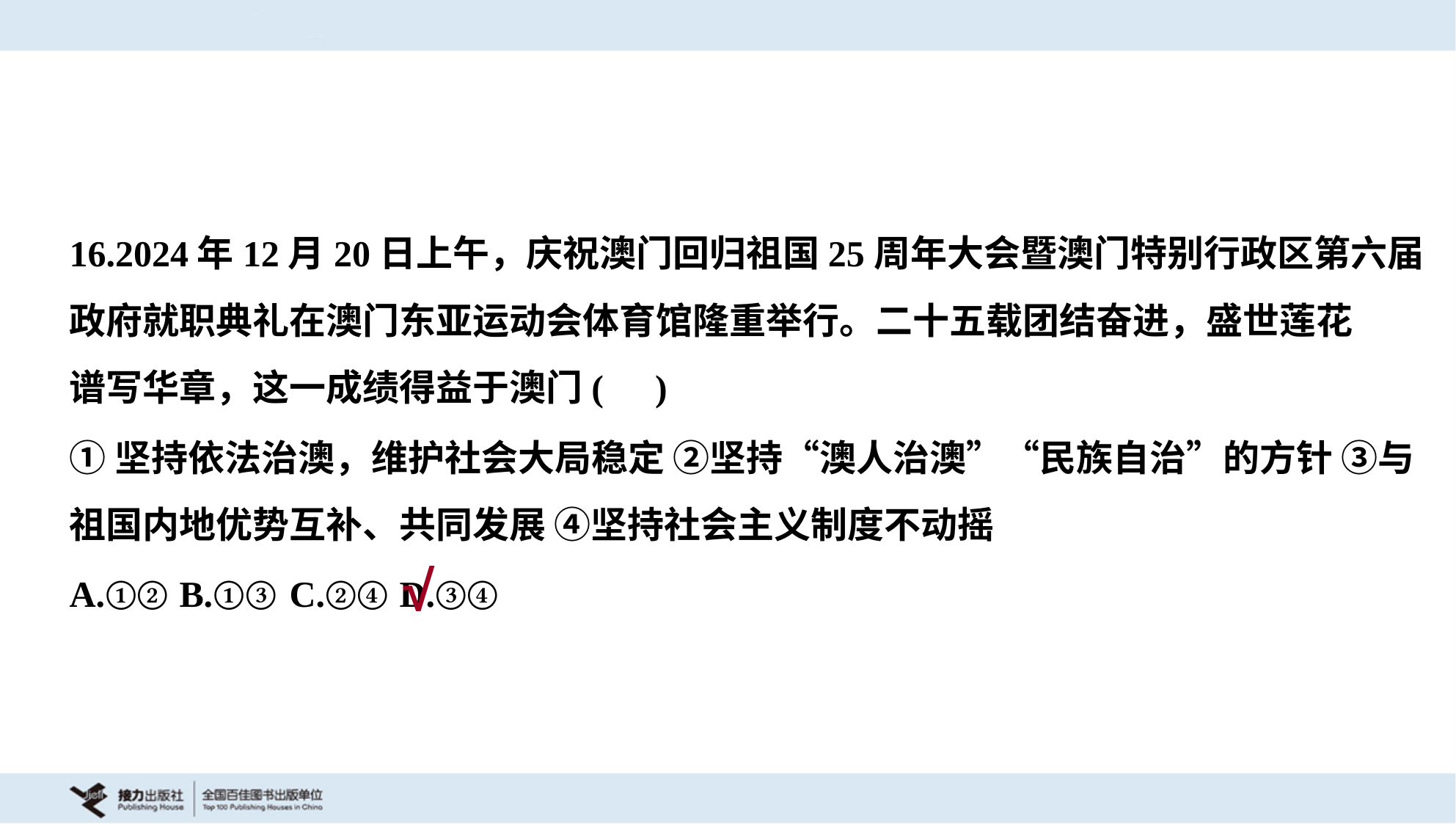

16.2024年12月20日上午，庆祝澳门回归祖国25周年大会暨澳门特别行政区第六届
政府就职典礼在澳门东亚运动会体育馆隆重举行。二十五载团结奋进，盛世莲花
谱写华章，这一成绩得益于澳门(     )
①坚持依法治澳，维护社会大局稳定 ②坚持“澳人治澳”“民族自治”的方针 ③与
祖国内地优势互补、共同发展 ④坚持社会主义制度不动摇
A.①②	B.①③	C.②④	D.③④
√